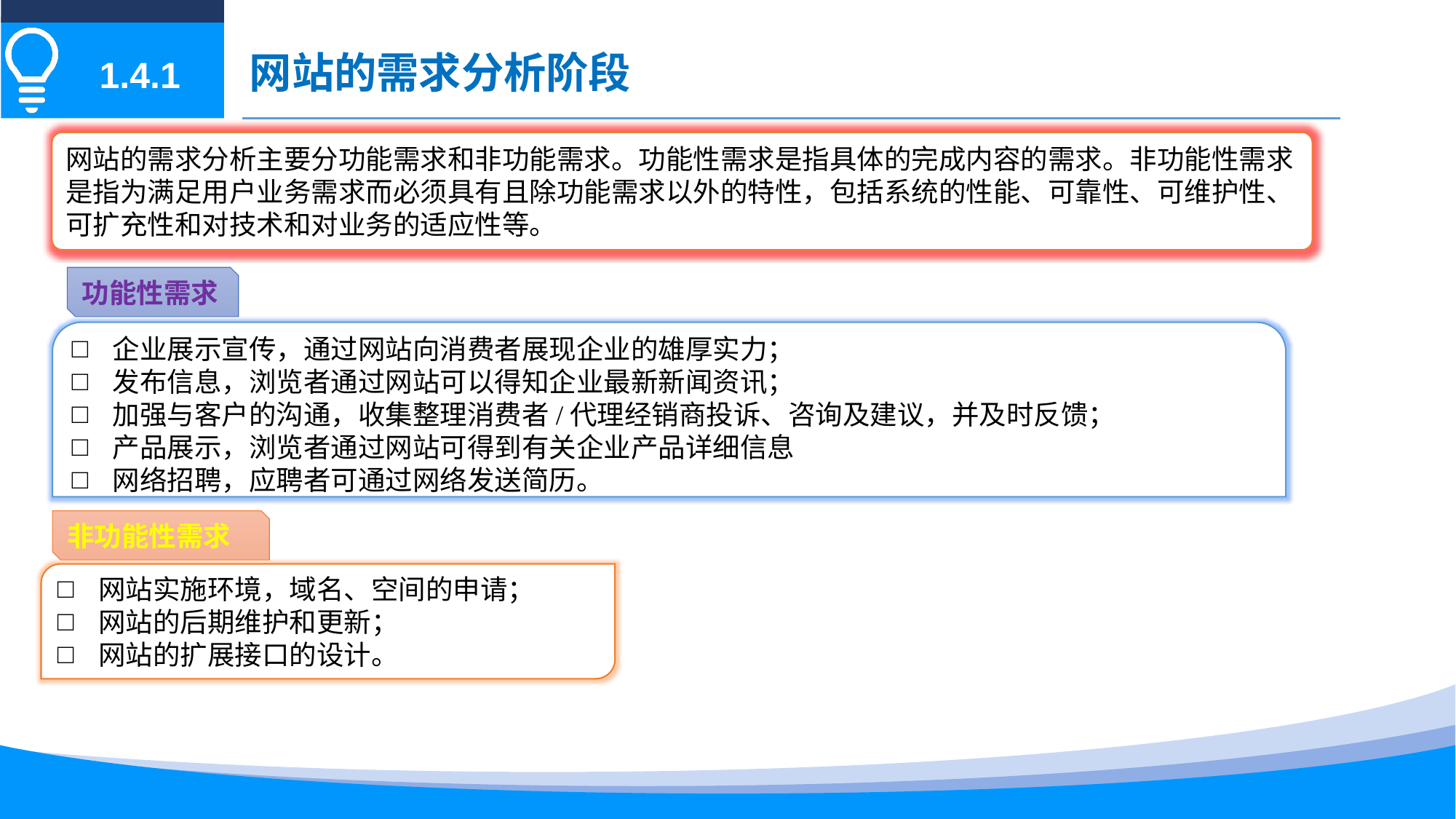

网站的需求分析阶段
1.4.1
网站的需求分析主要分功能需求和非功能需求。功能性需求是指具体的完成内容的需求。非功能性需求是指为满足用户业务需求而必须具有且除功能需求以外的特性，包括系统的性能、可靠性、可维护性、可扩充性和对技术和对业务的适应性等。
功能性需求
企业展示宣传，通过网站向消费者展现企业的雄厚实力；
发布信息，浏览者通过网站可以得知企业最新新闻资讯；
加强与客户的沟通，收集整理消费者/代理经销商投诉、咨询及建议，并及时反馈；
产品展示，浏览者通过网站可得到有关企业产品详细信息
网络招聘，应聘者可通过网络发送简历。
非功能性需求
网站实施环境，域名、空间的申请；
网站的后期维护和更新；
网站的扩展接口的设计。